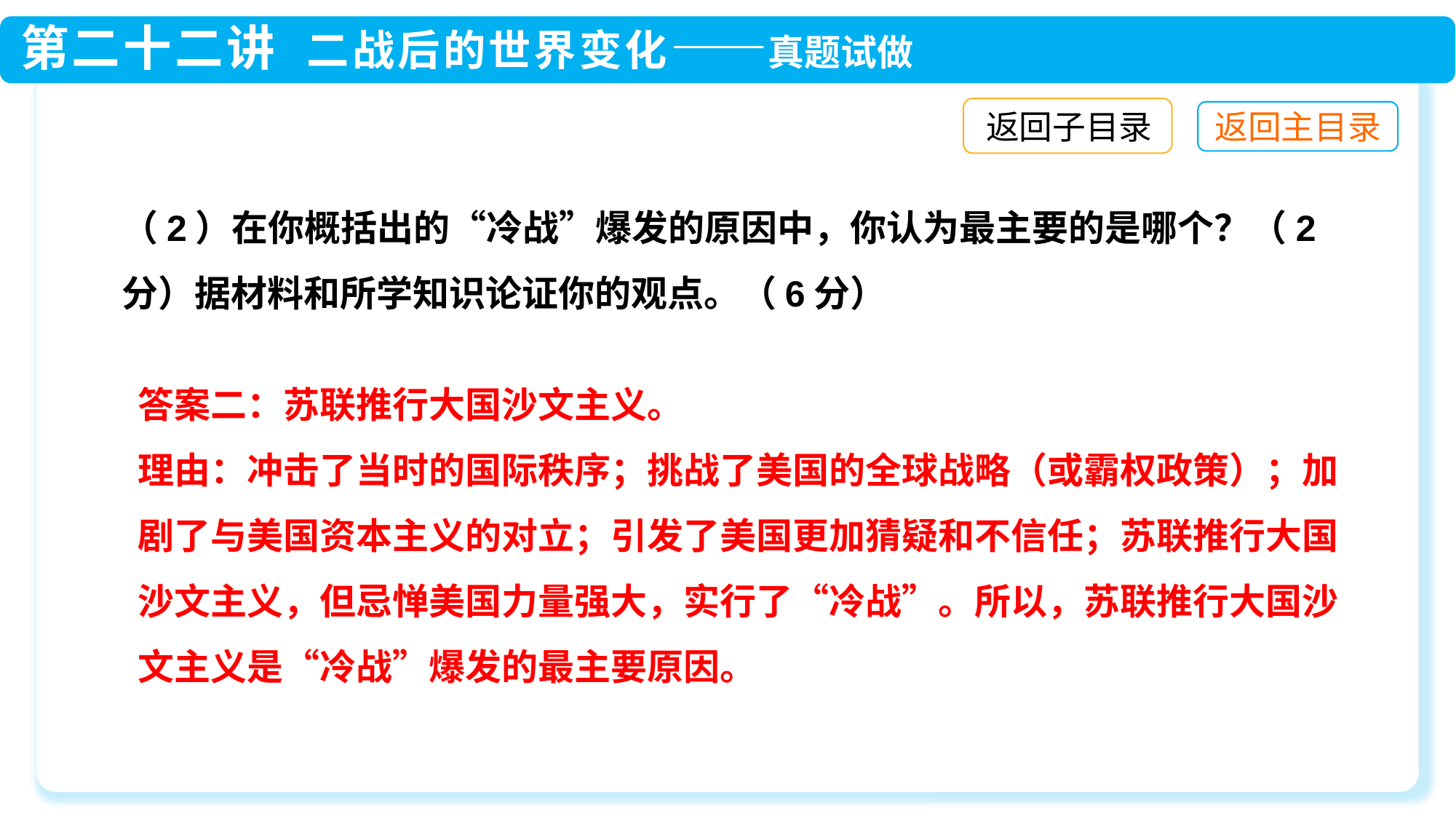

返回子目录
（2）在你概括出的“冷战”爆发的原因中，你认为最主要的是哪个？（2分）据材料和所学知识论证你的观点。（6分）
答案二：苏联推行大国沙文主义。
理由：冲击了当时的国际秩序；挑战了美国的全球战略（或霸权政策）；加剧了与美国资本主义的对立；引发了美国更加猜疑和不信任；苏联推行大国沙文主义，但忌惮美国力量强大，实行了“冷战”。所以，苏联推行大国沙文主义是“冷战”爆发的最主要原因。